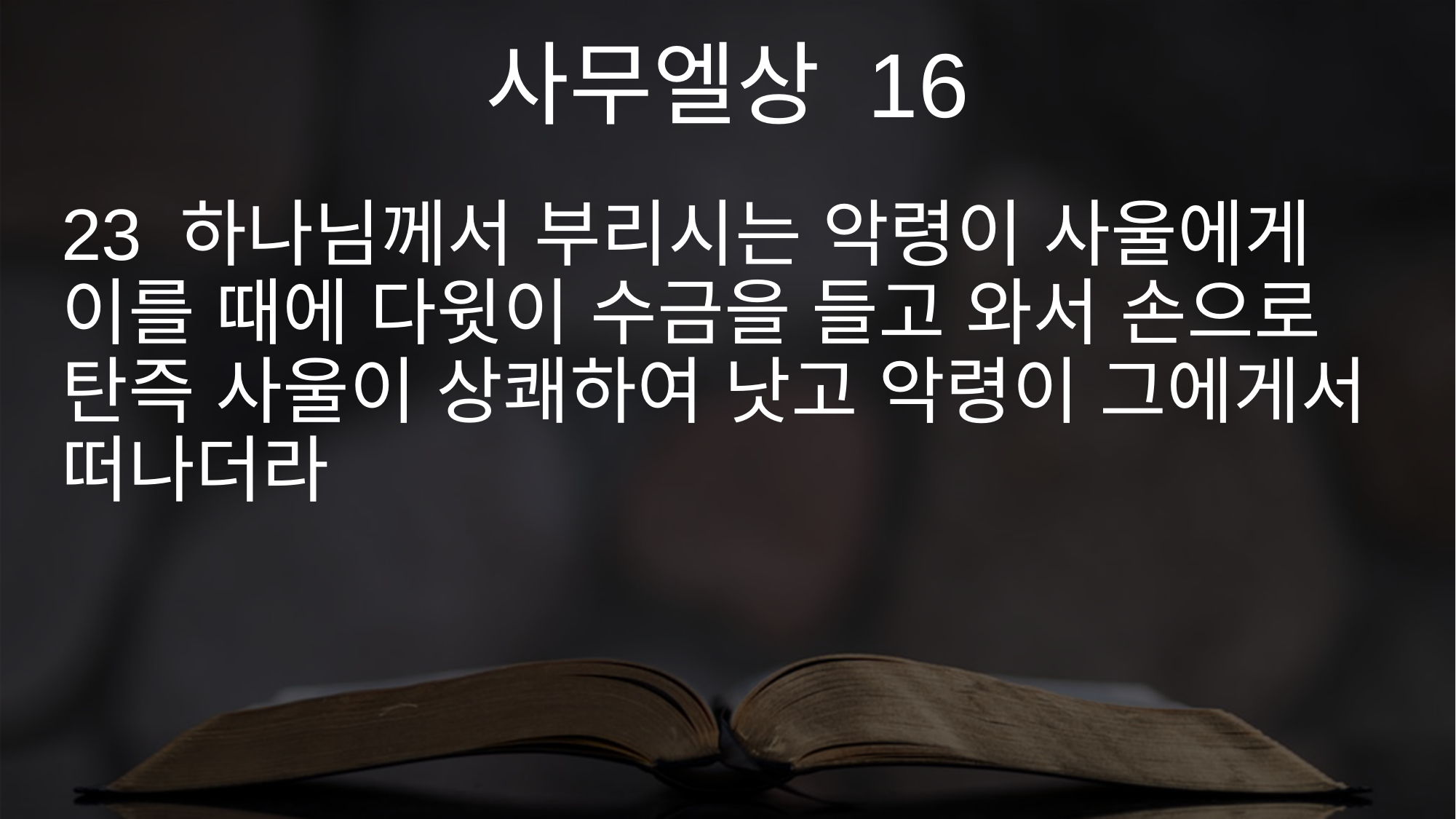

사무엘상 16
23 하나님께서 부리시는 악령이 사울에게 이를 때에 다윗이 수금을 들고 와서 손으로 탄즉 사울이 상쾌하여 낫고 악령이 그에게서 떠나더라